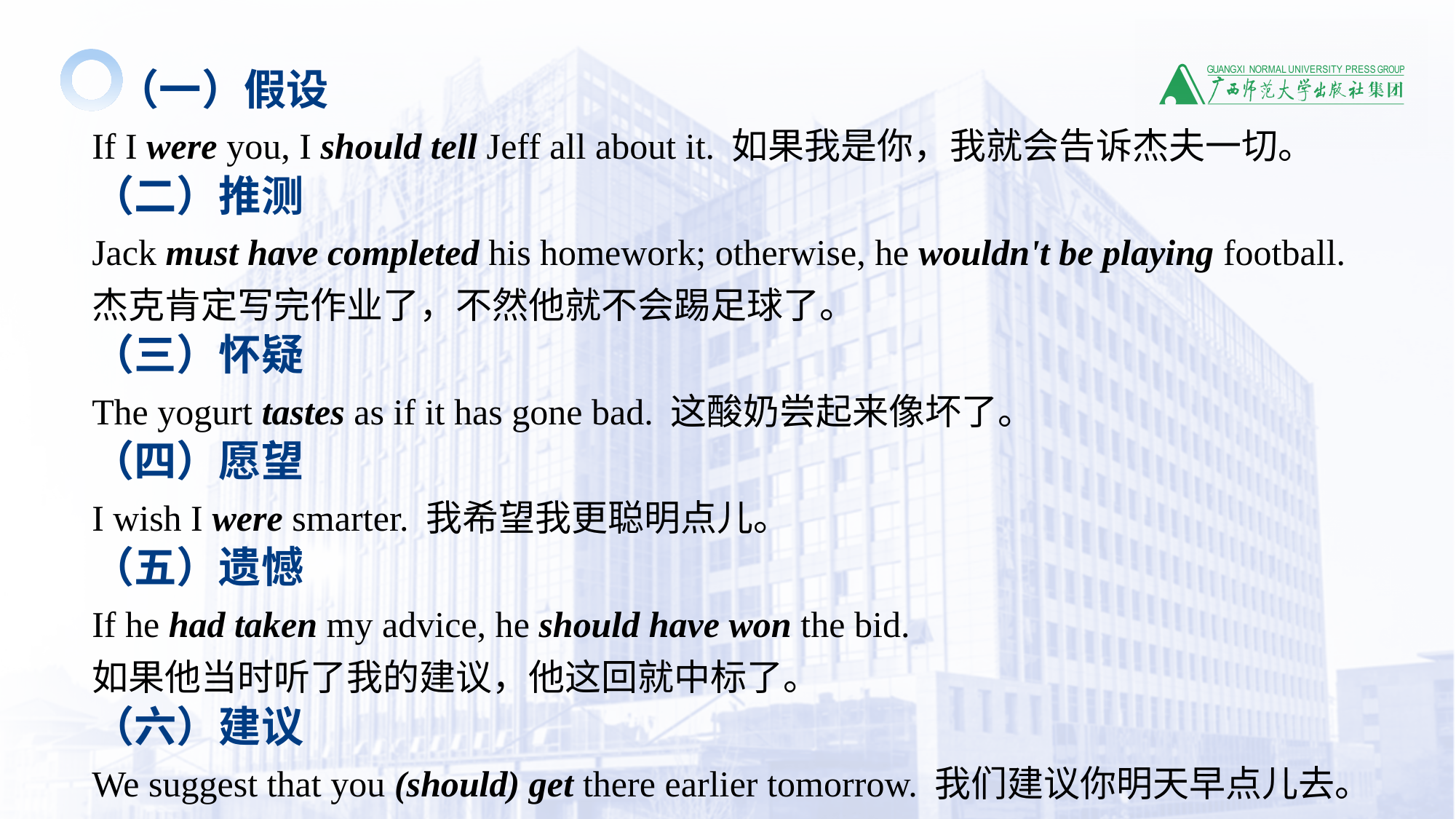

（一）假设
If I were you, I should tell Jeff all about it. 如果我是你，我就会告诉杰夫一切。
（二）推测
Jack must have completed his homework; otherwise, he wouldn't be playing football.
杰克肯定写完作业了，不然他就不会踢足球了。
（三）怀疑
The yogurt tastes as if it has gone bad. 这酸奶尝起来像坏了。
（四）愿望
I wish I were smarter. 我希望我更聪明点儿。
（五）遗憾
If he had taken my advice, he should have won the bid.
如果他当时听了我的建议，他这回就中标了。
（六）建议
We suggest that you (should) get there earlier tomorrow. 我们建议你明天早点儿去。